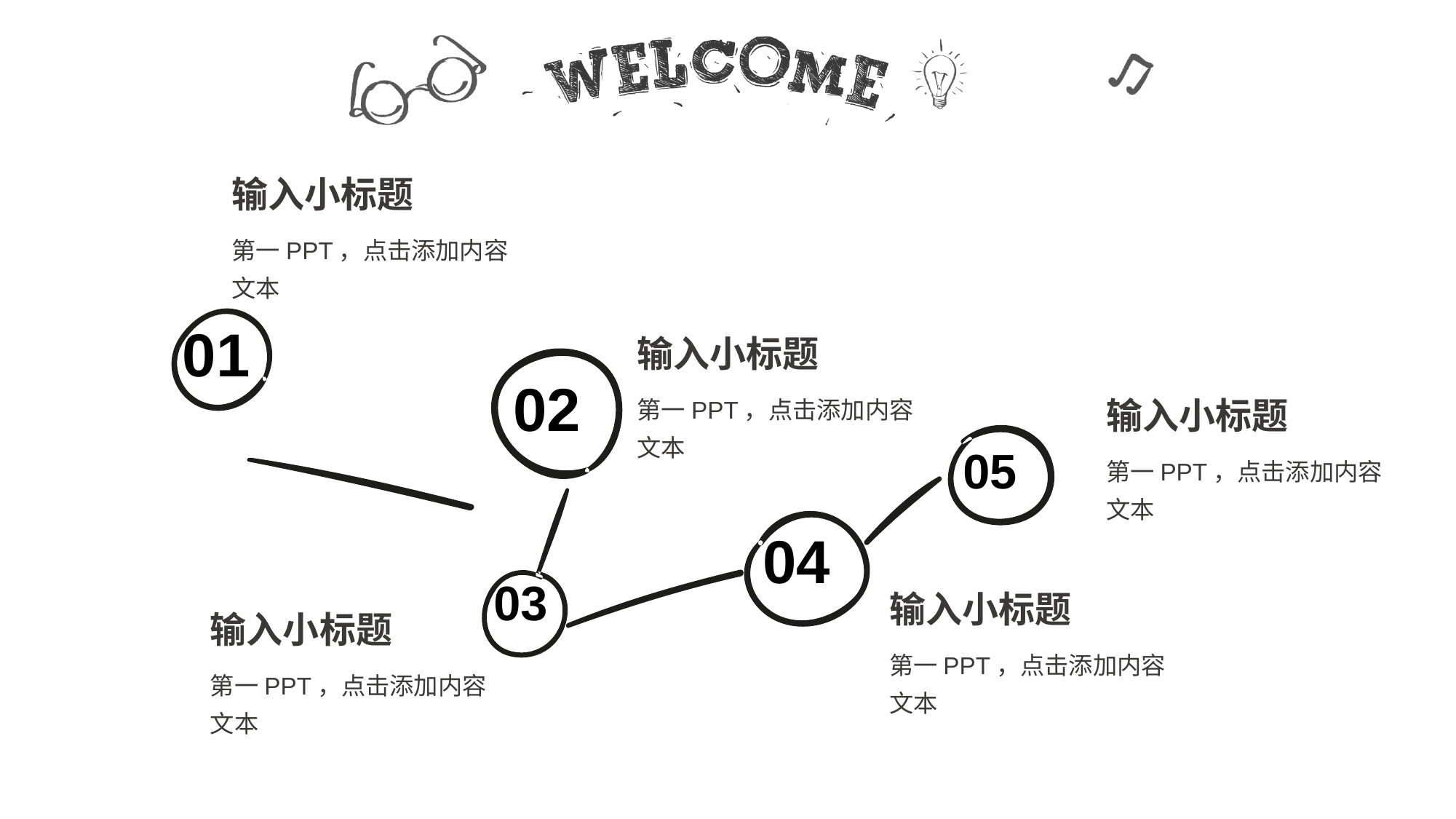

输入小标题
第一PPT，点击添加内容文本

01
输入小标题

02
第一PPT，点击添加内容文本
输入小标题

05
第一PPT，点击添加内容文本

03

04

输入小标题
输入小标题
第一PPT，点击添加内容文本
第一PPT，点击添加内容文本